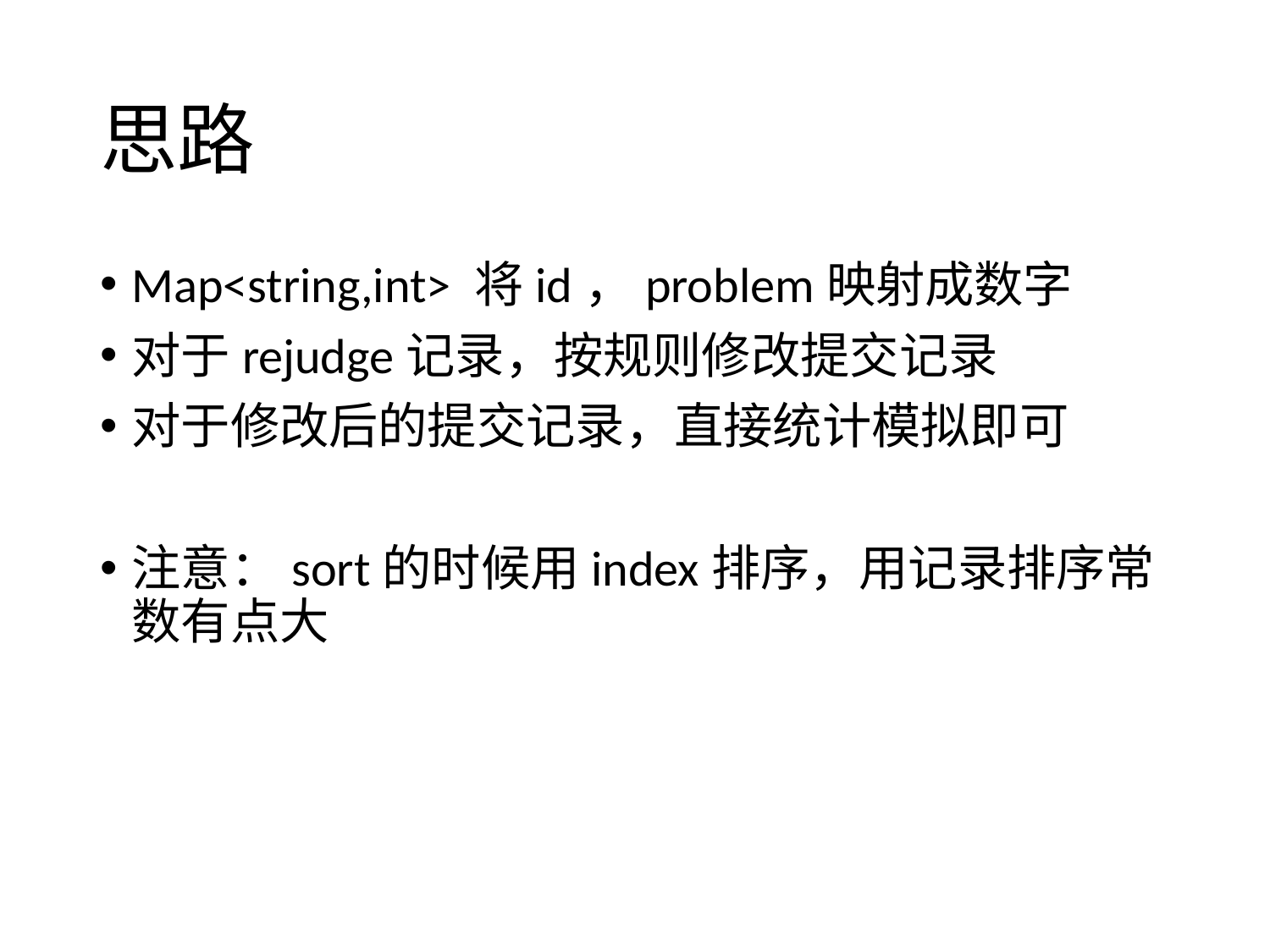

# 思路
Map<string,int> 将id，problem映射成数字
对于rejudge记录，按规则修改提交记录
对于修改后的提交记录，直接统计模拟即可

注意：sort的时候用index排序，用记录排序常数有点大